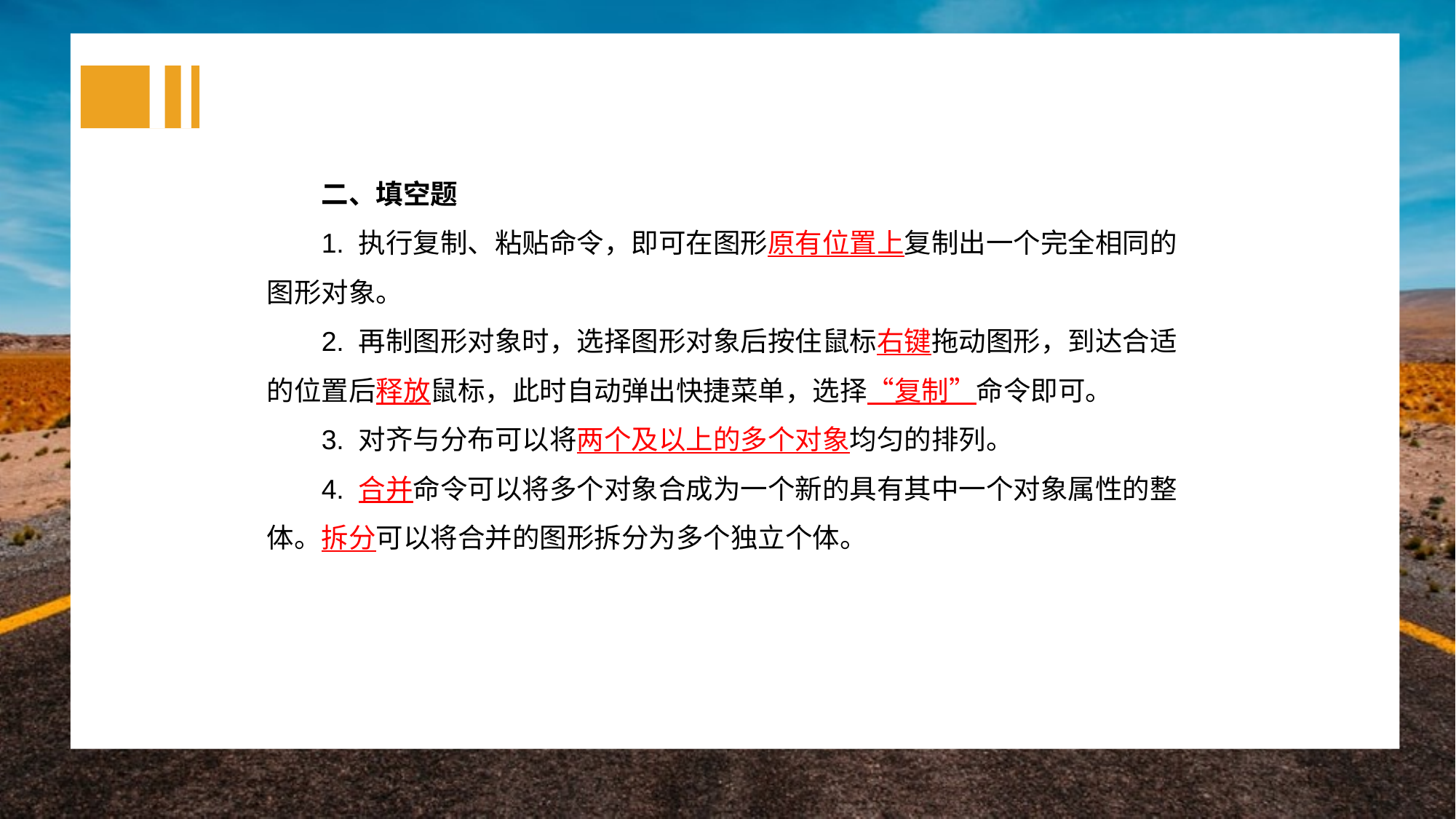

二、填空题
1. 执行复制、粘贴命令，即可在图形原有位置上复制出一个完全相同的图形对象。
2. 再制图形对象时，选择图形对象后按住鼠标右键拖动图形，到达合适的位置后释放鼠标，此时自动弹出快捷菜单，选择“复制”命令即可。
3. 对齐与分布可以将两个及以上的多个对象均匀的排列。
4. 合并命令可以将多个对象合成为一个新的具有其中一个对象属性的整体。拆分可以将合并的图形拆分为多个独立个体。